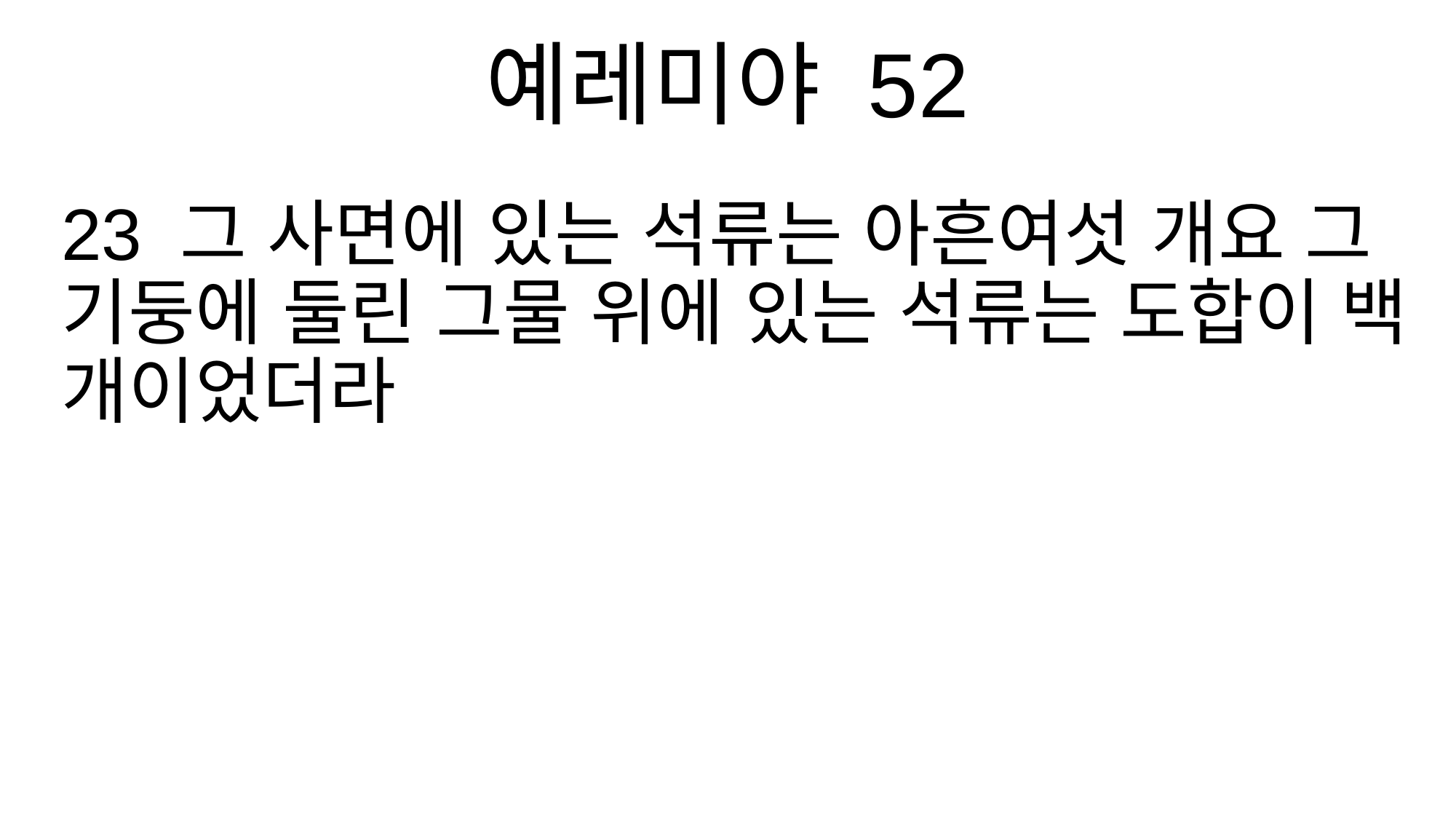

예레미야 52
23 그 사면에 있는 석류는 아흔여섯 개요 그 기둥에 둘린 그물 위에 있는 석류는 도합이 백 개이었더라